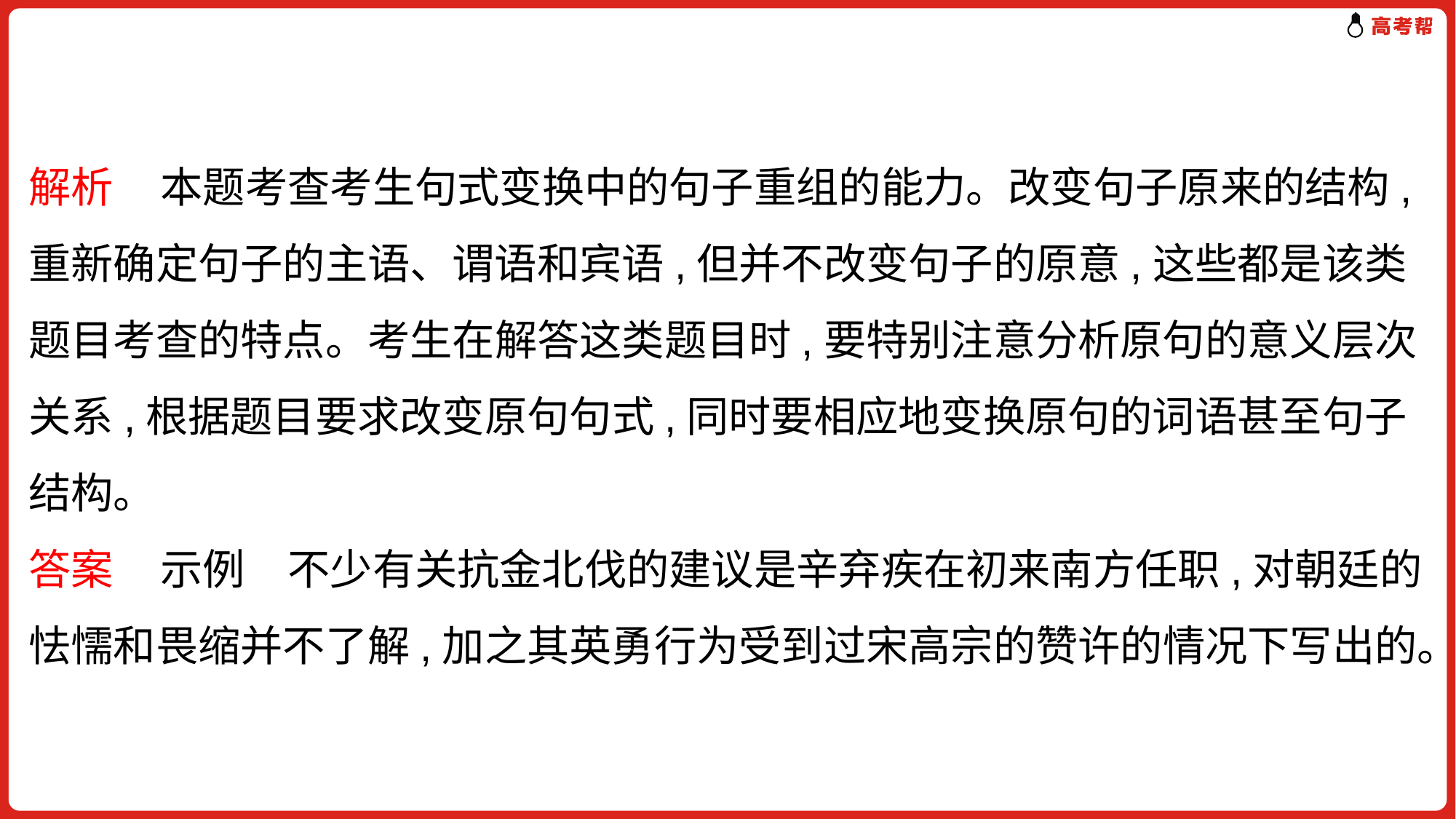

解析     本题考查考生句式变换中的句子重组的能力。改变句子原来的结构,重新确定句子的主语、谓语和宾语,但并不改变句子的原意,这些都是该类题目考查的特点。考生在解答这类题目时,要特别注意分析原句的意义层次关系,根据题目要求改变原句句式,同时要相应地变换原句的词语甚至句子结构。
答案     示例　不少有关抗金北伐的建议是辛弃疾在初来南方任职,对朝廷的怯懦和畏缩并不了解,加之其英勇行为受到过宋高宗的赞许的情况下写出的。